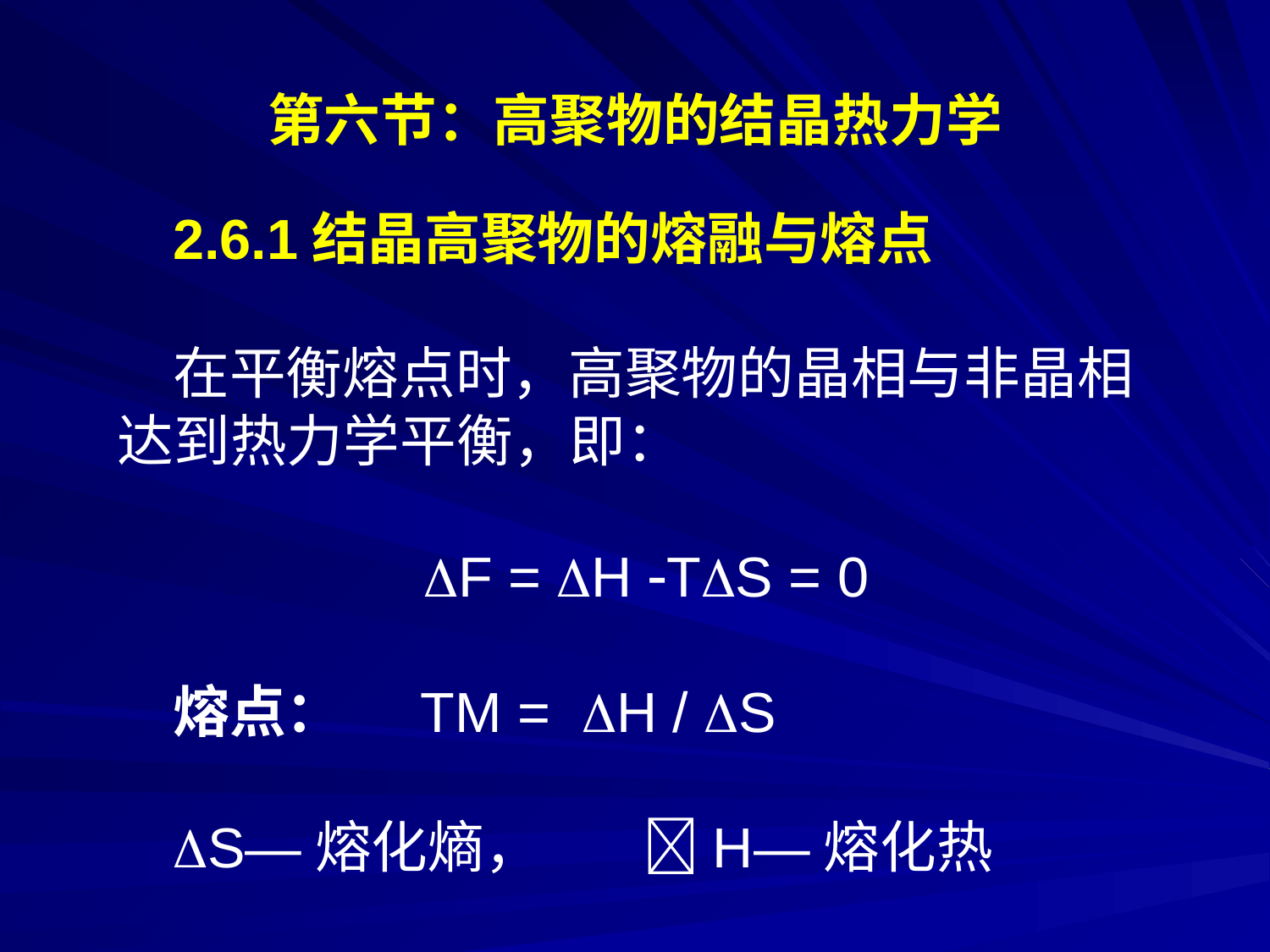

# 第六节：高聚物的结晶热力学
2.6.1结晶高聚物的熔融与熔点

在平衡熔点时，高聚物的晶相与非晶相达到热力学平衡，即：

                ΔF = ΔH −TΔS = 0

熔点：     TM =  ΔH / ΔS

ΔS—熔化熵，        ΔH—熔化热